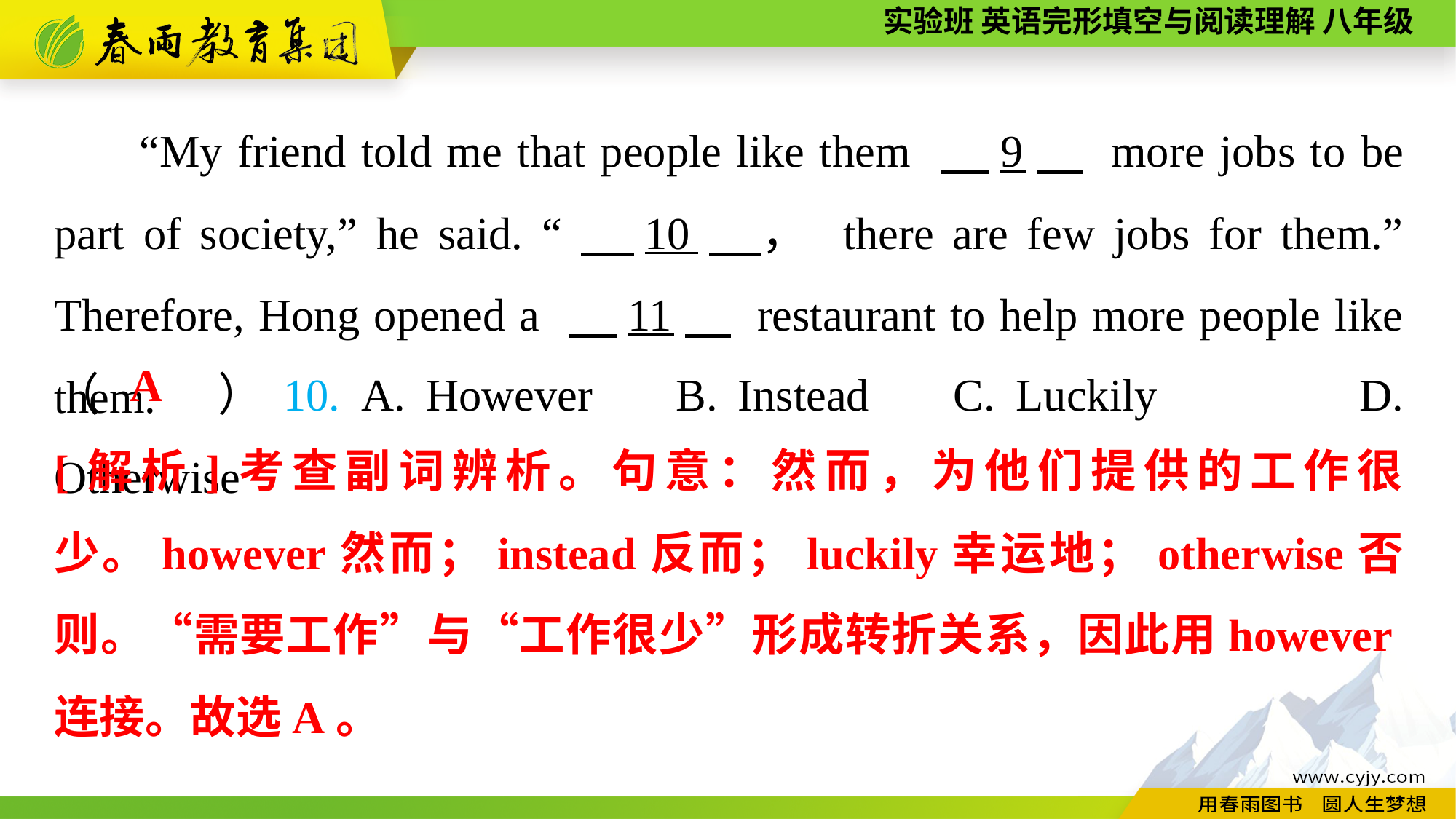

“My friend told me that people like them 　9　 more jobs to be part of society,” he said. “　10　， there are few jobs for them.” Therefore, Hong opened a 　11　 restaurant to help more people like them.
（　　）10. A. However	 B. Instead	   C. Luckily	     D. Otherwise
A
[解析]考查副词辨析。句意：然而，为他们提供的工作很少。however然而；instead反而；luckily幸运地；otherwise否则。“需要工作”与“工作很少”形成转折关系，因此用however连接。故选A。